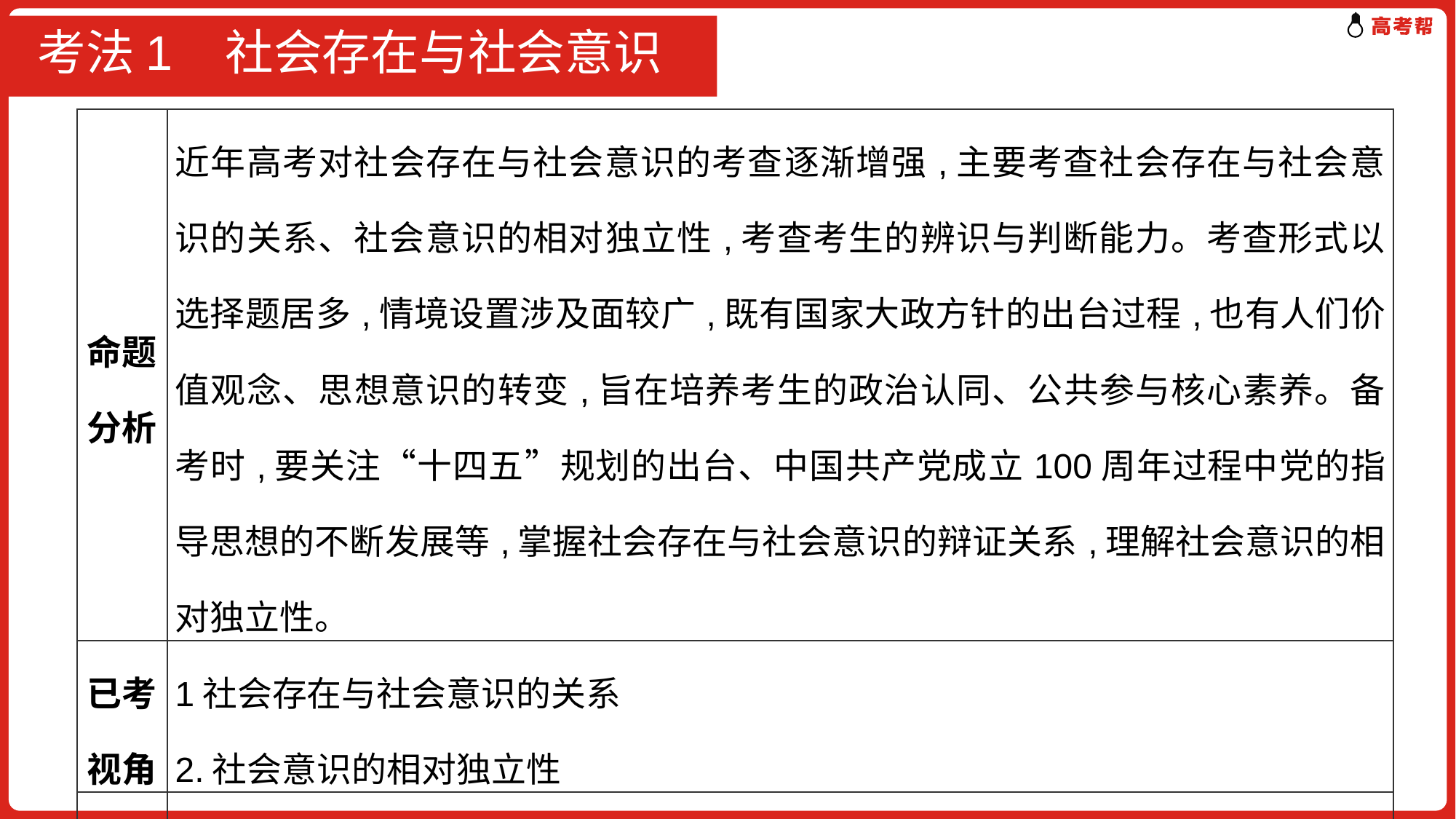

# 考法1   社会存在与社会意识
| 命题分析 | 近年高考对社会存在与社会意识的考查逐渐增强,主要考查社会存在与社会意识的关系、社会意识的相对独立性,考查考生的辨识与判断能力。考查形式以选择题居多,情境设置涉及面较广,既有国家大政方针的出台过程,也有人们价值观念、思想意识的转变,旨在培养考生的政治认同、公共参与核心素养。备考时,要关注“十四五”规划的出台、中国共产党成立100周年过程中党的指导思想的不断发展等,掌握社会存在与社会意识的辩证关系,理解社会意识的相对独立性。 |
| --- | --- |
| 已考视角 | 1社会存在与社会意识的关系 2.社会意识的相对独立性 |
| 预测视角 | 社会意识对社会存在的反作用 |